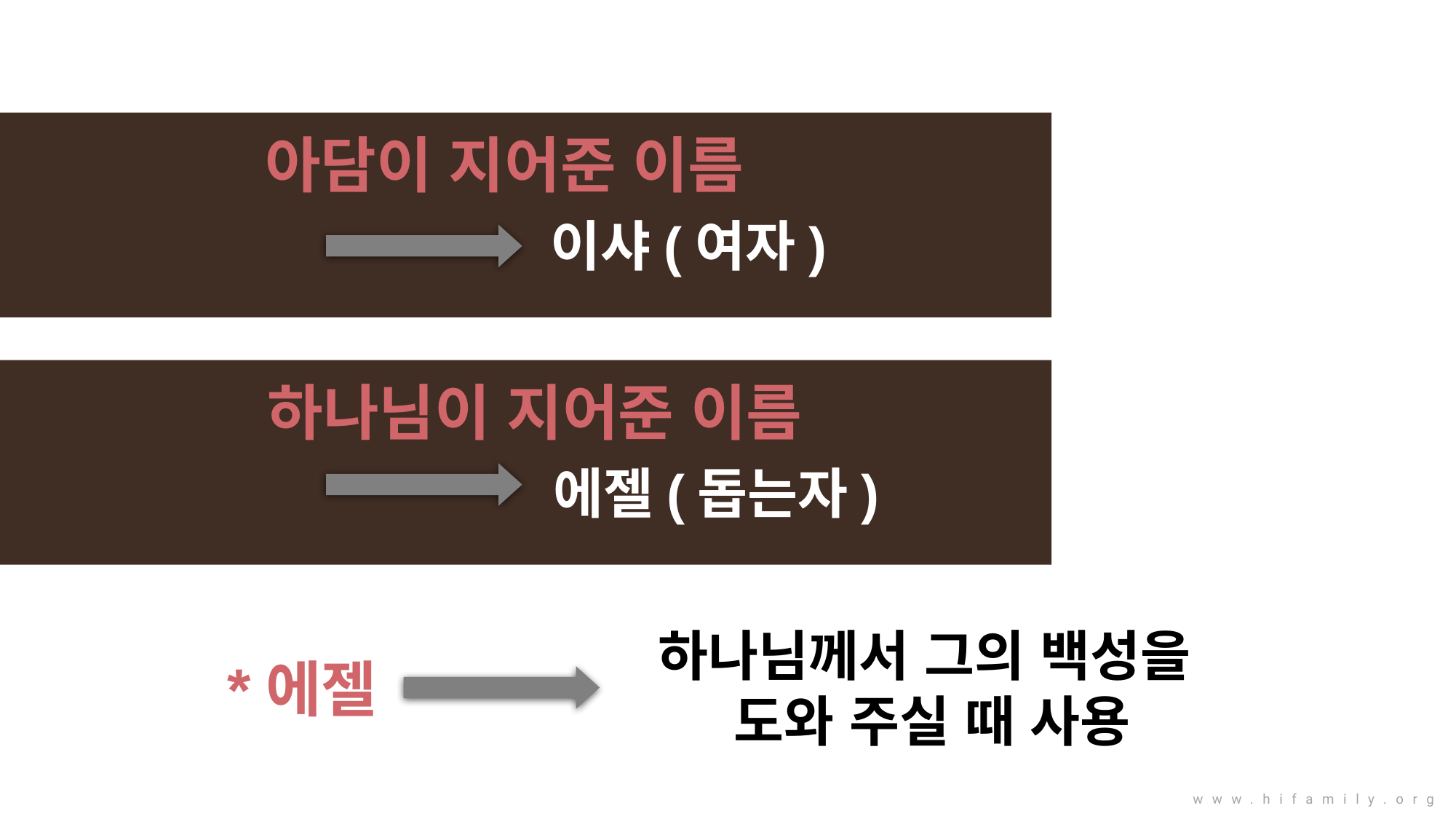

아담이 지어준 이름
이샤(여자)

하나님이 지어준 이름
에젤(돕는자)

하나님께서 그의 백성을
도와 주실 때 사용
*에젤

www.hifamily.org